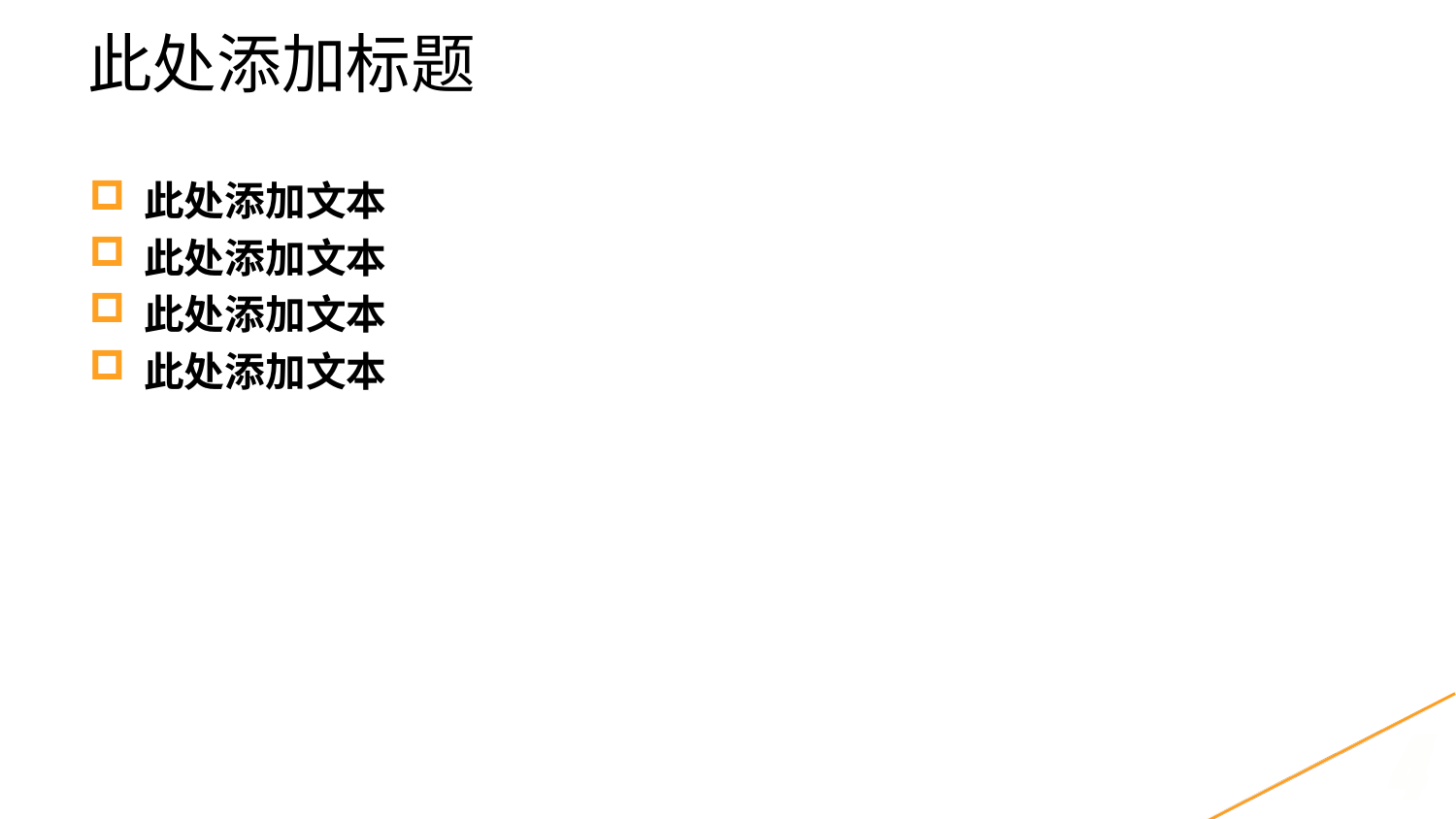

# 此处添加标题
此处添加文本
此处添加文本
此处添加文本
此处添加文本
4